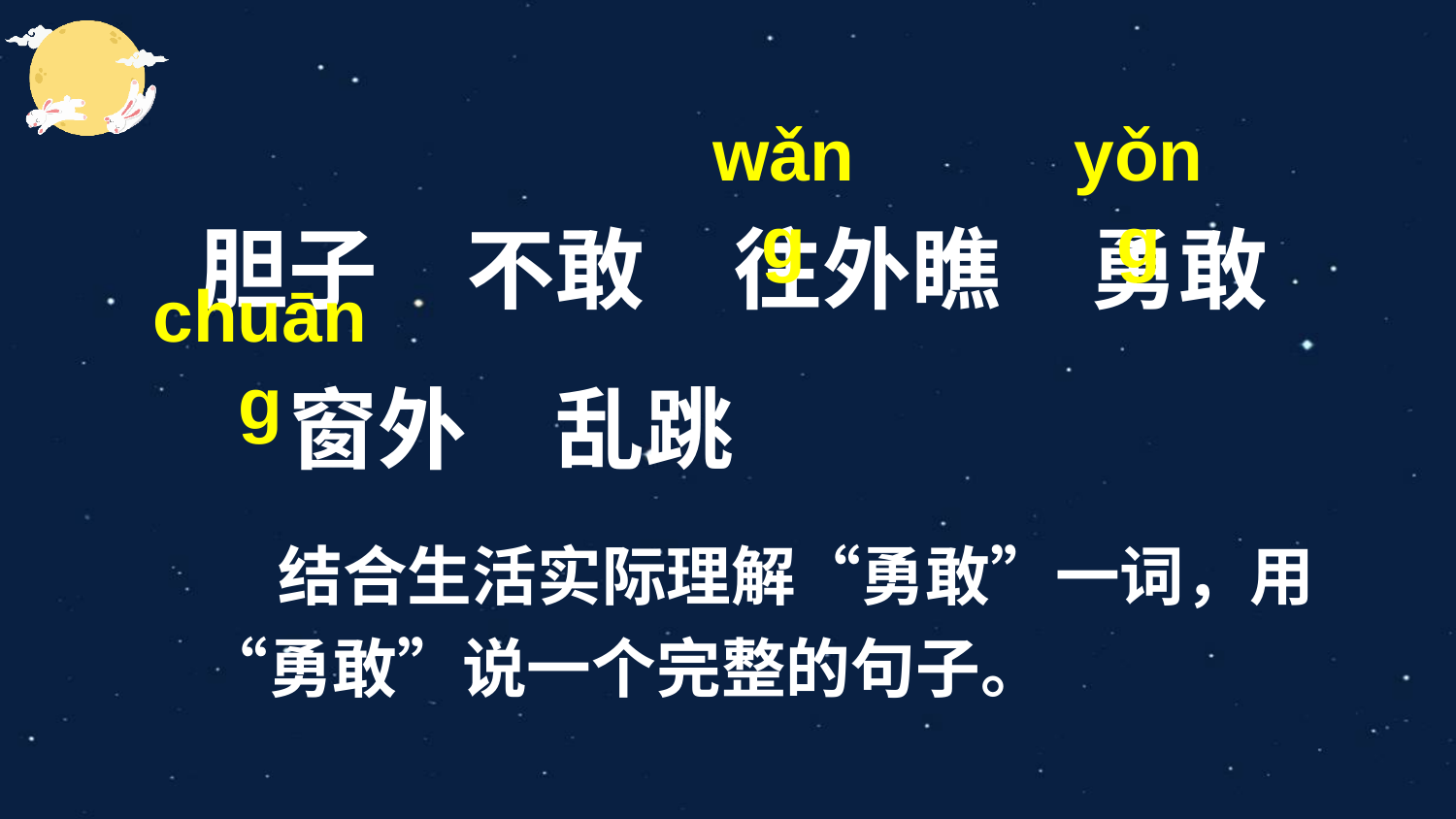

wǎnɡ
yǒnɡ
胆子　不敢　往外瞧　勇敢　窗外　乱跳
chuānɡ
    结合生活实际理解“勇敢”一词，用“勇敢”说一个完整的句子。